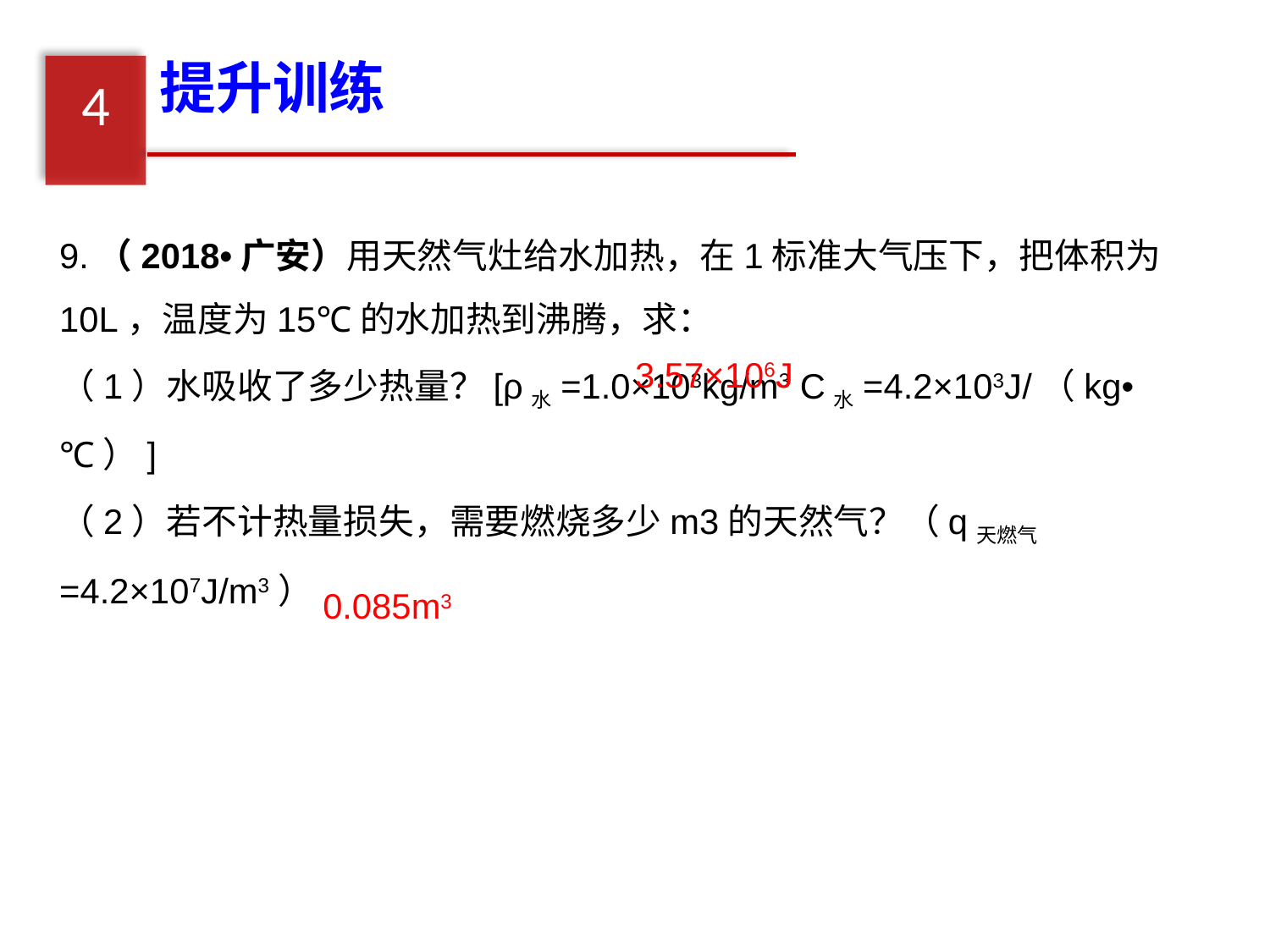

提升训练

4
9.（2018•广安）用天然气灶给水加热，在1标准大气压下，把体积为10L，温度为15℃的水加热到沸腾，求：
（1）水吸收了多少热量？[ρ水=1.0×103kg/m3 C水=4.2×103J/（kg•℃）]
（2）若不计热量损失，需要燃烧多少m3的天然气？（q天燃气=4.2×107J/m3）
3.57×106J
0.085m3